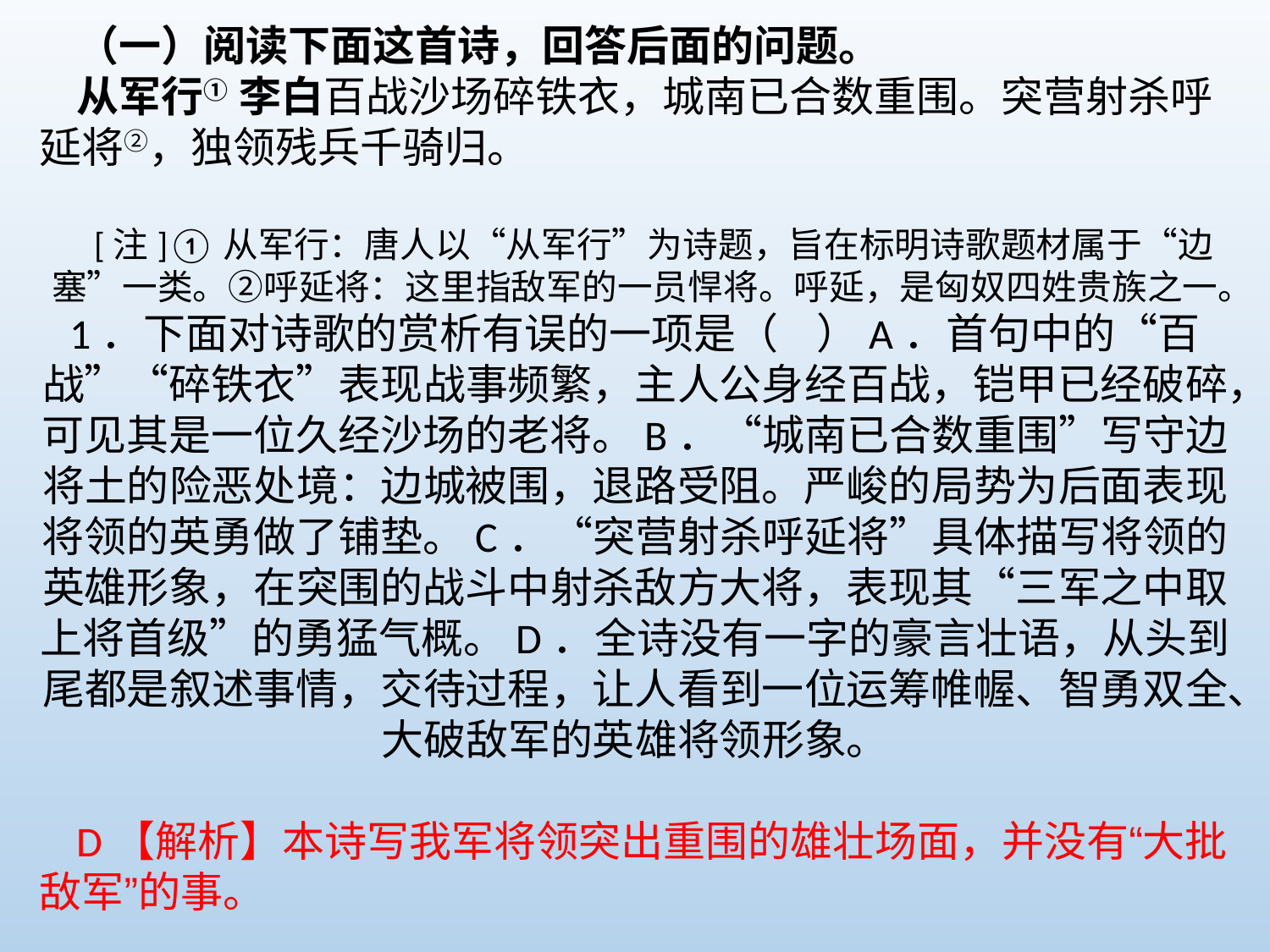

（一）阅读下面这首诗，回答后面的问题。
从军行①  李白百战沙场碎铁衣，城南已合数重围。突营射杀呼延将②，独领残兵千骑归。

[注]①从军行：唐人以“从军行”为诗题，旨在标明诗歌题材属于“边塞”一类。②呼延将：这里指敌军的一员悍将。呼延，是匈奴四姓贵族之一。1．下面对诗歌的赏析有误的一项是（    ）A．首句中的“百战”“碎铁衣”表现战事频繁，主人公身经百战，铠甲已经破碎，可见其是一位久经沙场的老将。B．“城南已合数重围”写守边将土的险恶处境：边城被围，退路受阻。严峻的局势为后面表现将领的英勇做了铺垫。C．“突营射杀呼延将”具体描写将领的英雄形象，在突围的战斗中射杀敌方大将，表现其“三军之中取上将首级”的勇猛气概。D．全诗没有一字的豪言壮语，从头到尾都是叙述事情，交待过程，让人看到一位运筹帷幄、智勇双全、大破敌军的英雄将领形象。

D【解析】本诗写我军将领突出重围的雄壮场面，并没有“大批敌军”的事。